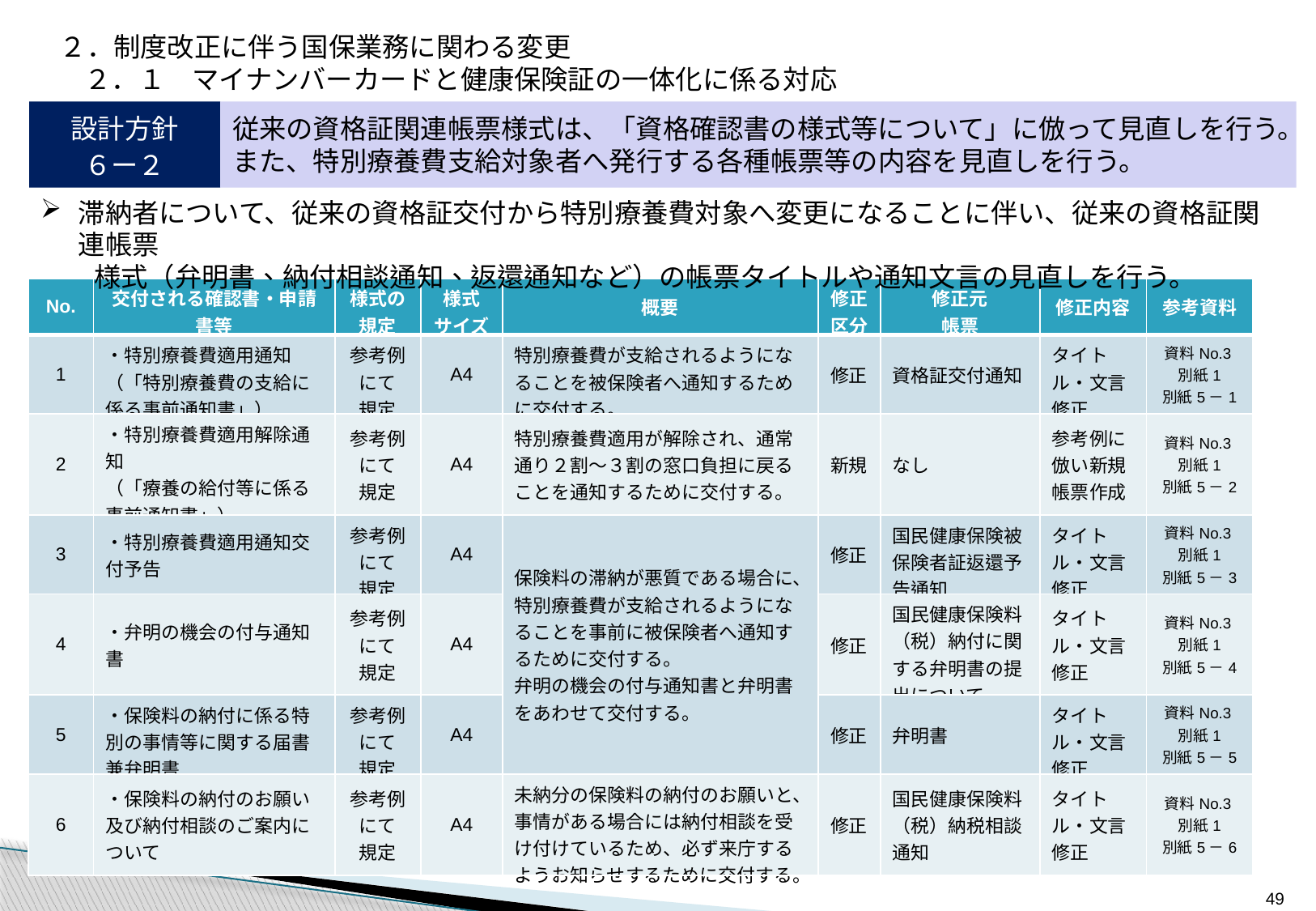

２．制度改正に伴う国保業務に関わる変更
２．１　マイナンバーカードと健康保険証の一体化に係る対応
設計方針
６ー２
従来の資格証関連帳票様式は、「資格確認書の様式等について」に倣って見直しを行う。また、特別療養費支給対象者へ発行する各種帳票等の内容を見直しを行う。
滞納者について、従来の資格証交付から特別療養費対象へ変更になることに伴い、従来の資格証関連帳票
　　様式（弁明書、納付相談通知、返還通知など）の帳票タイトルや通知文言の見直しを行う。
| No. | 交付される確認書・申請書等 | 様式の 規定 | 様式 サイズ | 概要 | 修正 区分 | 修正元 帳票 | 修正内容 | 参考資料 |
| --- | --- | --- | --- | --- | --- | --- | --- | --- |
| 1 | ・特別療養費適用通知 （「特別療養費の支給に係る事前通知書」） | 参考例にて 規定 | A4 | 特別療養費が支給されるようになることを被保険者へ通知するために交付する。 | 修正 | 資格証交付通知 | タイトル・文言修正 | 資料No.3別紙1 別紙5－1 |
| 2 | ・特別療養費適用解除通知 （「療養の給付等に係る事前通知書」） | 参考例にて 規定 | A4 | 特別療養費適用が解除され、通常通り２割～３割の窓口負担に戻ることを通知するために交付する。 | 新規 | なし | 参考例に倣い新規帳票作成 | 資料No.3別紙1 別紙5－2 |
| 3 | ・特別療養費適用通知交付予告 | 参考例にて 規定 | A4 | 保険料の滞納が悪質である場合に、特別療養費が支給されるようになることを事前に被保険者へ通知するために交付する。 弁明の機会の付与通知書と弁明書をあわせて交付する。 | 修正 | 国民健康保険被保険者証返還予告通知 | タイトル・文言修正 | 資料No.3別紙1 別紙5－3 |
| 4 | ・弁明の機会の付与通知書 | 参考例にて 規定 | A4 |  | 修正 | 国民健康保険料（税）納付に関する弁明書の提出について | タイトル・文言修正 | 資料No.3別紙1 別紙5－4 |
| 5 | ・保険料の納付に係る特別の事情等に関する届書兼弁明書 | 参考例にて 規定 | A4 |  | 修正 | 弁明書 | タイトル・文言修正 | 資料No.3別紙1 別紙5－5 |
| 6 | ・保険料の納付のお願い及び納付相談のご案内について | 参考例にて 規定 | A4 | 未納分の保険料の納付のお願いと、事情がある場合には納付相談を受け付けているため、必ず来庁するようお知らせするために交付する。 | 修正 | 国民健康保険料（税）納税相談通知 | タイトル・文言修正 | 資料No.3別紙1 別紙5－6 |
49